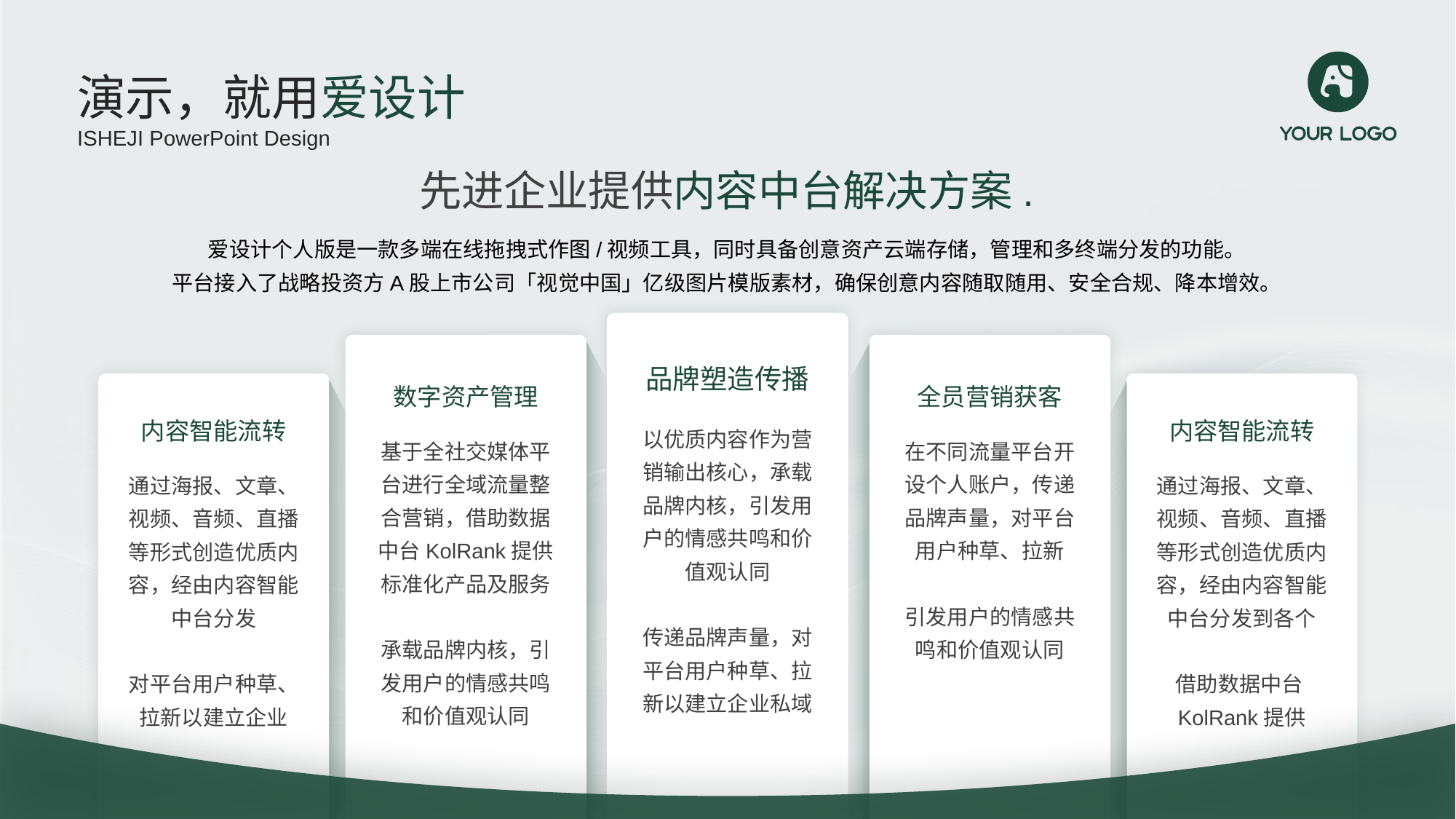

演示，就用爱设计
ISHEJI PowerPoint Design
先进企业提供内容中台解决方案.
爱设计个人版是一款多端在线拖拽式作图/视频工具，同时具备创意资产云端存储，管理和多终端分发的功能。
平台接入了战略投资方A股上市公司「视觉中国」亿级图片模版素材，确保创意内容随取随用、安全合规、降本增效。
电商体量增速迅猛
电商体量增速迅猛
电商体量增速迅猛
品牌塑造传播
电商体量增速迅猛
电商体量增速迅猛
数字资产管理
全员营销获客
内容智能流转
内容智能流转
以优质内容作为营销输出核心，承载品牌内核，引发用户的情感共鸣和价值观认同

传递品牌声量，对平台用户种草、拉新以建立企业私域
基于全社交媒体平台进行全域流量整合营销，借助数据中台KolRank提供标准化产品及服务

承载品牌内核，引发用户的情感共鸣和价值观认同
在不同流量平台开设个人账户，传递品牌声量，对平台用户种草、拉新

引发用户的情感共鸣和价值观认同
通过海报、文章、视频、音频、直播等形式创造优质内容，经由内容智能中台分发

对平台用户种草、拉新以建立企业
通过海报、文章、视频、音频、直播等形式创造优质内容，经由内容智能中台分发到各个

借助数据中台KolRank提供